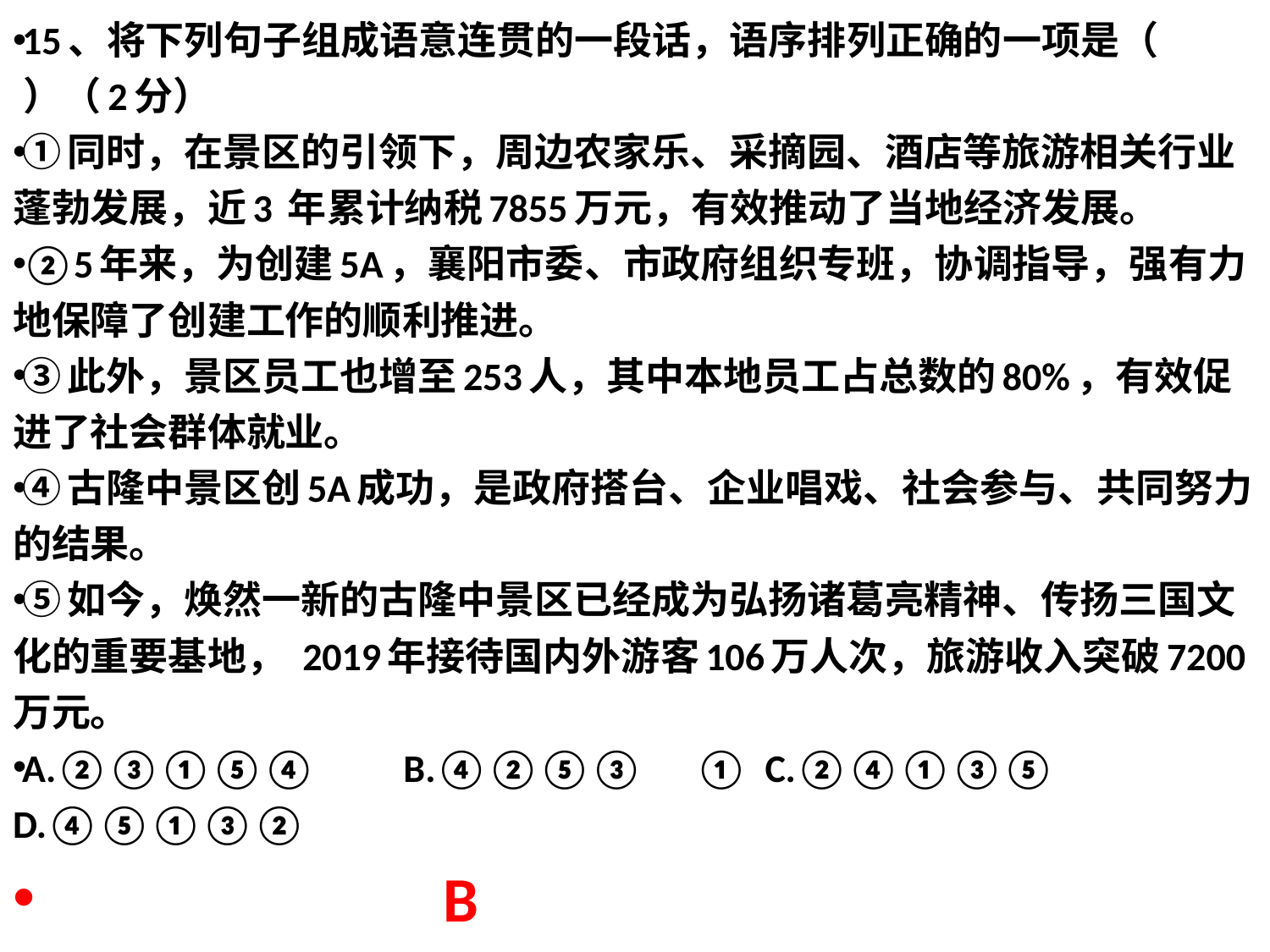

15、将下列句子组成语意连贯的一段话，语序排列正确的一项是（      ）（2分）
①同时，在景区的引领下，周边农家乐、采摘园、酒店等旅游相关行业蓬勃发展，近3 年累计纳税7855万元，有效推动了当地经济发展。
②5年来，为创建5A，襄阳市委、市政府组织专班，协调指导，强有力地保障了创建工作的顺利推进。
③此外，景区员工也增至253人，其中本地员工占总数的80%，有效促进了社会群体就业。
④古隆中景区创5A成功，是政府搭台、企业唱戏、社会参与、共同努力的结果。
⑤如今，焕然一新的古隆中景区已经成为弘扬诸葛亮精神、传扬三国文化的重要基地， 2019年接待国内外游客106万人次，旅游收入突破7200万元。
A.②③①⑤④          B.④②⑤③      ①  C.②④①③⑤        D.④⑤①③②
                           B

#